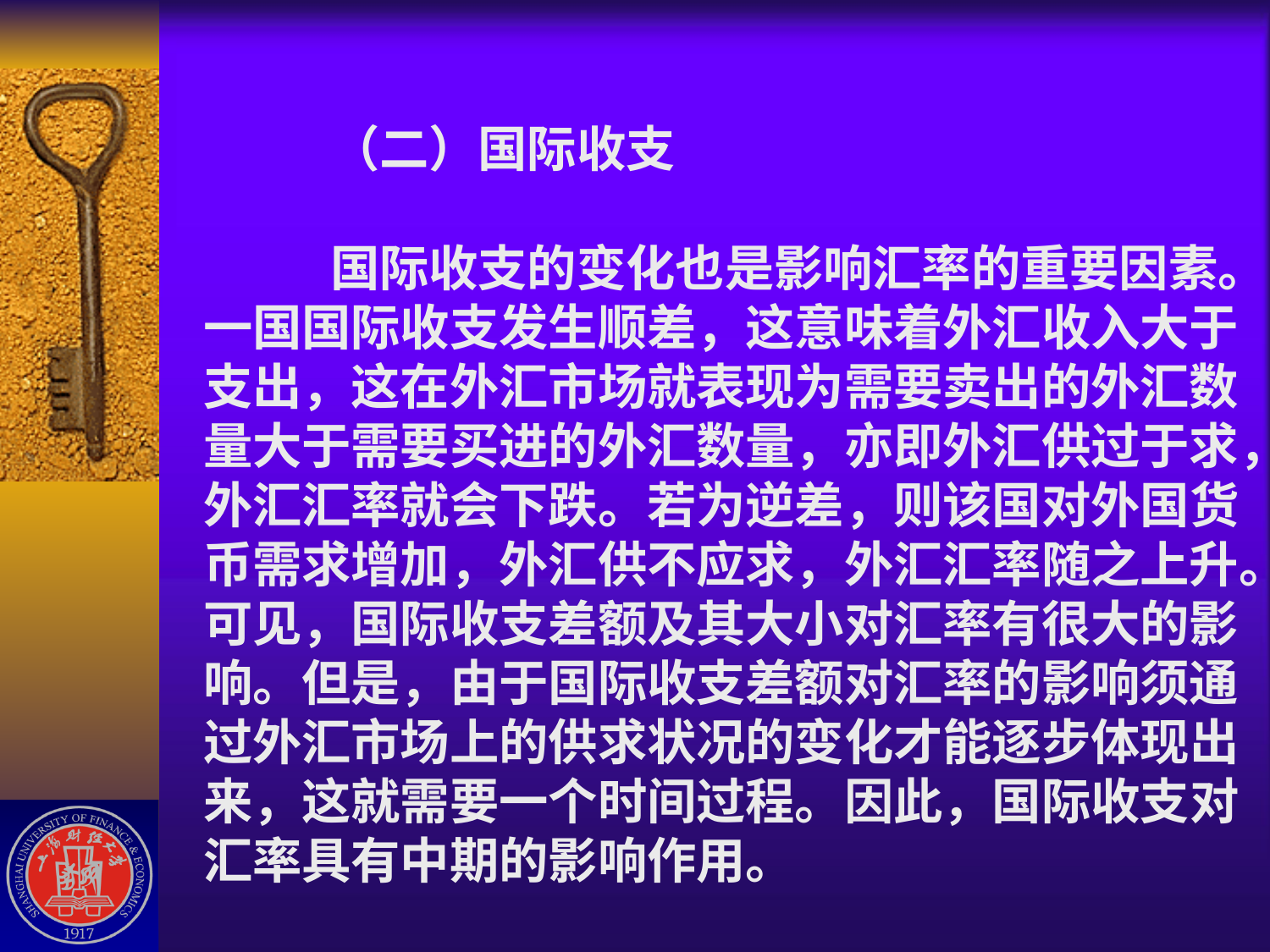

# （二）国际收支 国际收支的变化也是影响汇率的重要因素。一国国际收支发生顺差，这意味着外汇收入大于支出，这在外汇市场就表现为需要卖出的外汇数量大于需要买进的外汇数量，亦即外汇供过于求，外汇汇率就会下跌。若为逆差，则该国对外国货币需求增加，外汇供不应求，外汇汇率随之上升。可见，国际收支差额及其大小对汇率有很大的影响。但是，由于国际收支差额对汇率的影响须通过外汇市场上的供求状况的变化才能逐步体现出来，这就需要一个时间过程。因此，国际收支对汇率具有中期的影响作用。